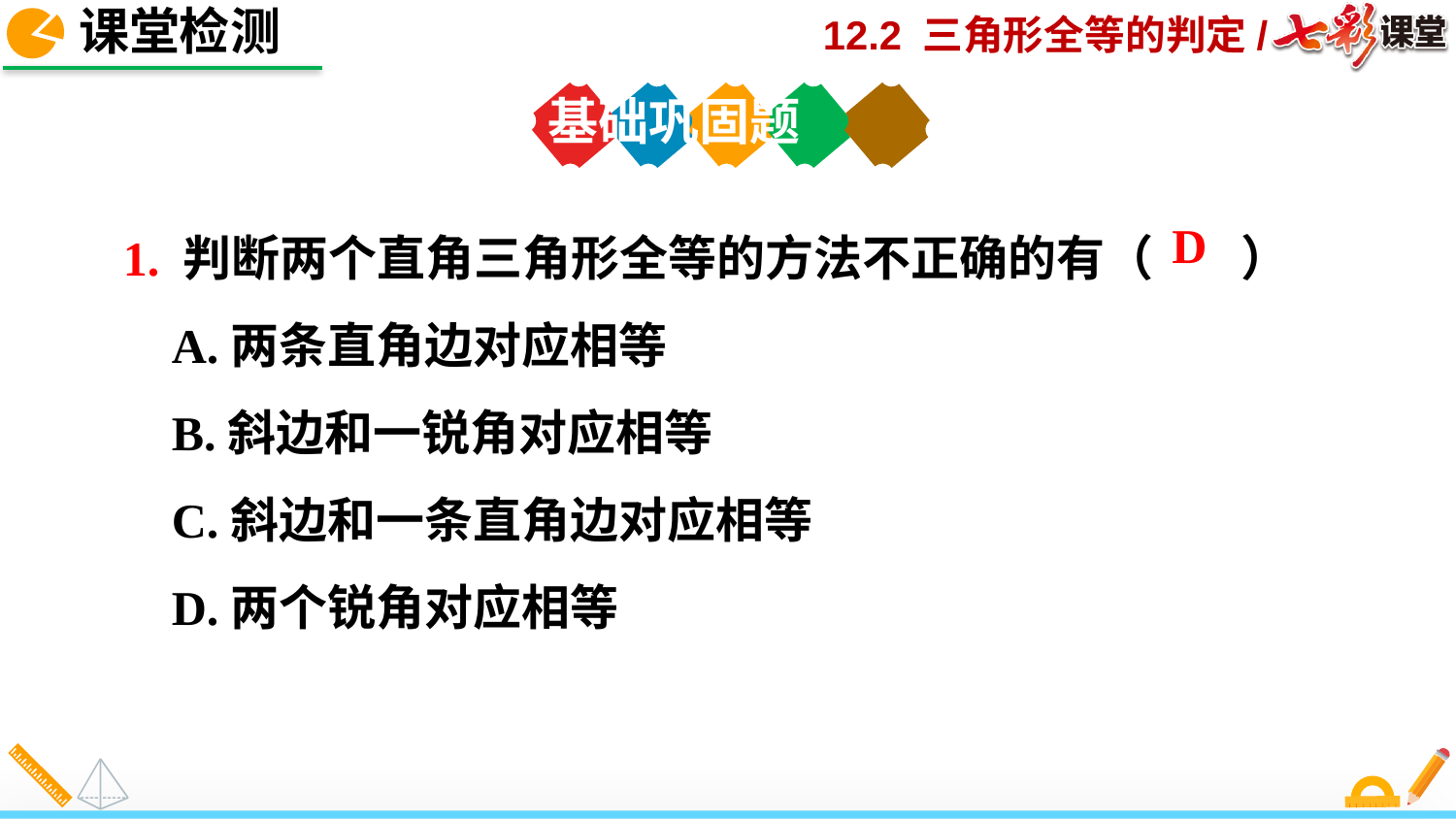

课堂检测

基础巩固题

1. 判断两个直角三角形全等的方法不正确的有（        ）
    A.两条直角边对应相等
    B.斜边和一锐角对应相等
    C.斜边和一条直角边对应相等
    D.两个锐角对应相等
D